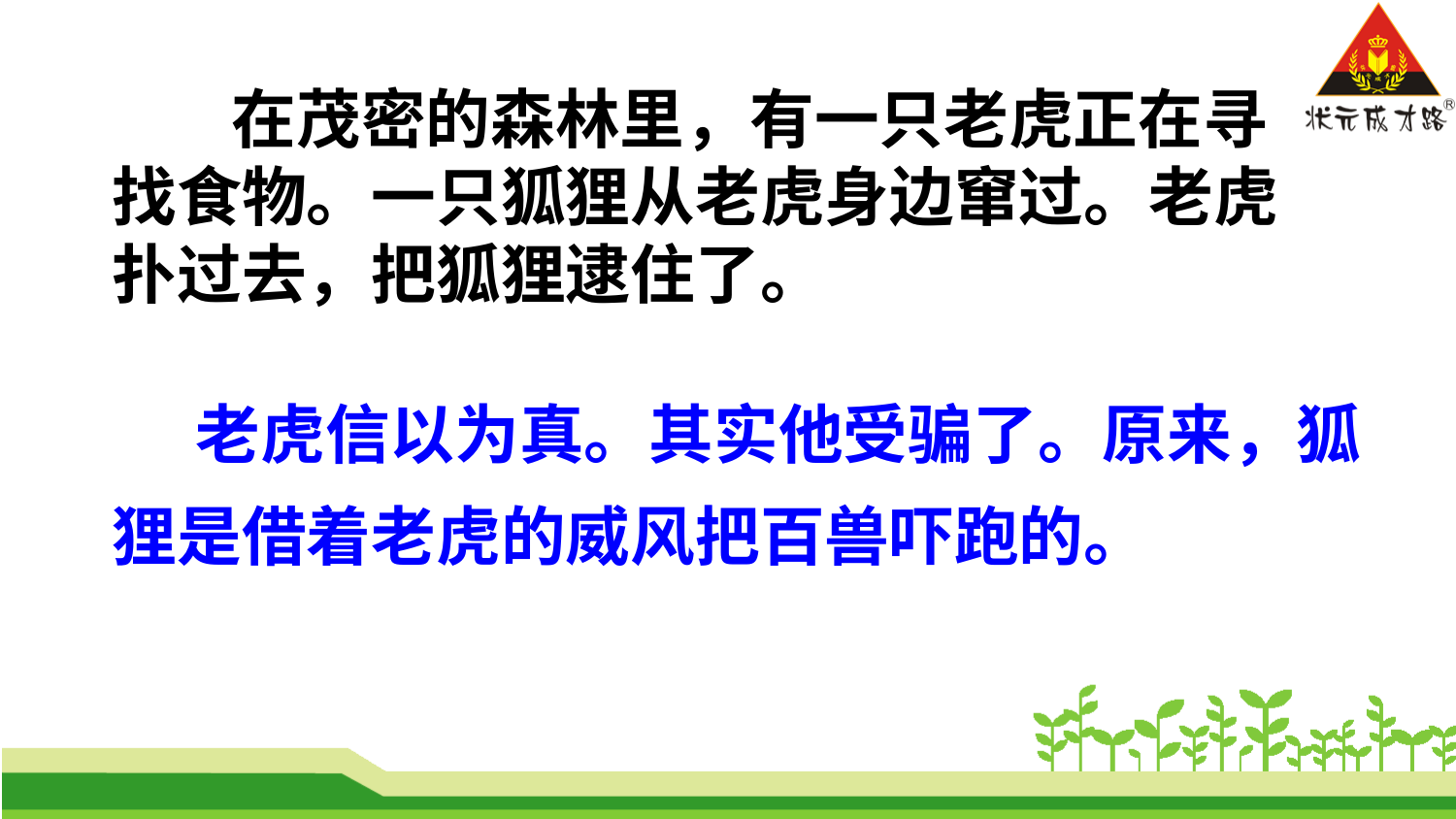

在茂密的森林里，有一只老虎正在寻找食物。一只狐狸从老虎身边窜过。老虎扑过去，把狐狸逮住了。
    老虎信以为真。其实他受骗了。原来，狐狸是借着老虎的威风把百兽吓跑的。